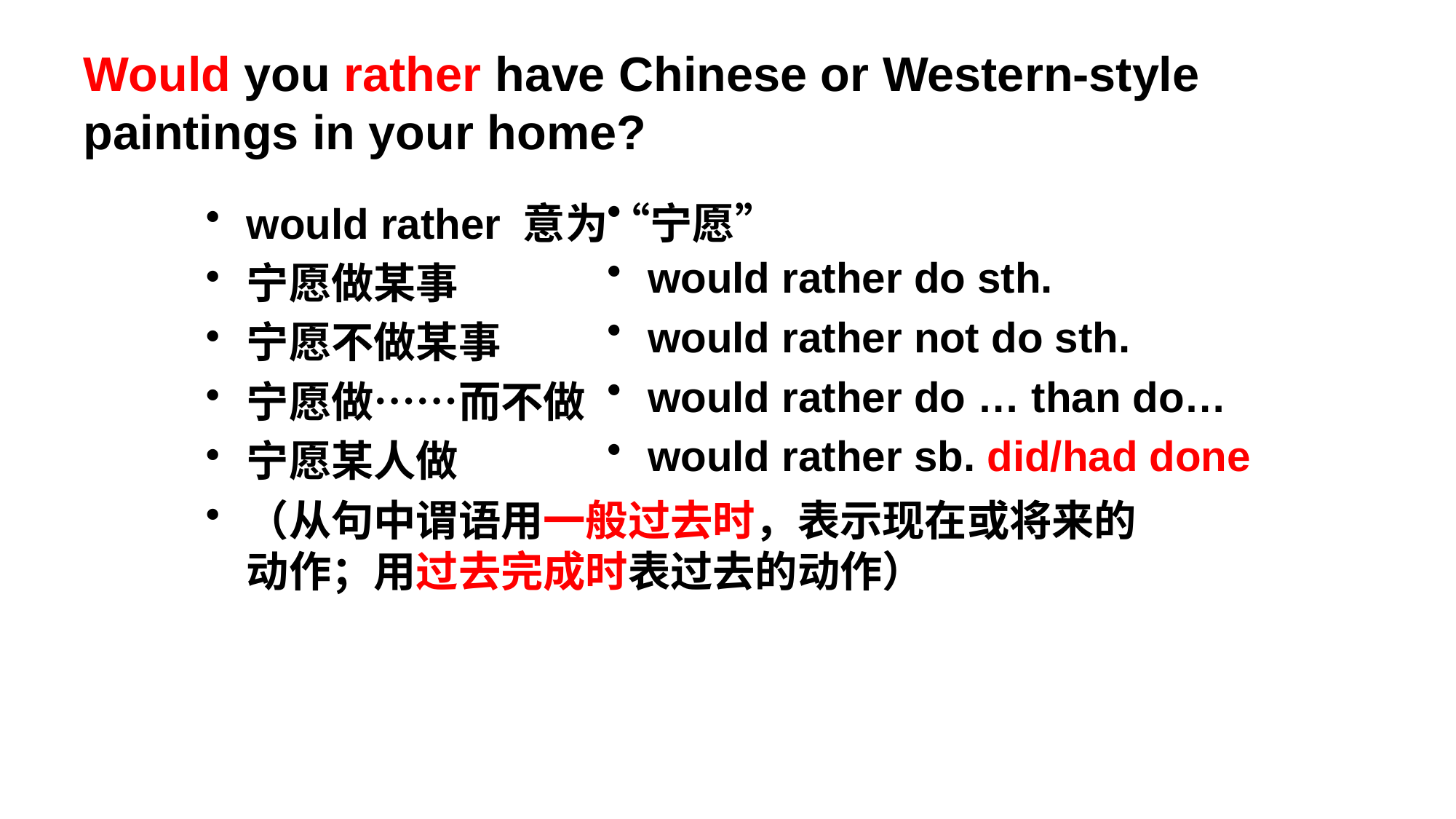

# Would you rather have Chinese or Western-style paintings in your home?

would rather do sth.
would rather not do sth.
would rather do … than do…
would rather sb. did/had done
would rather 意为“宁愿”
宁愿做某事
宁愿不做某事
宁愿做……而不做
宁愿某人做
（从句中谓语用一般过去时，表示现在或将来的动作；用过去完成时表过去的动作）